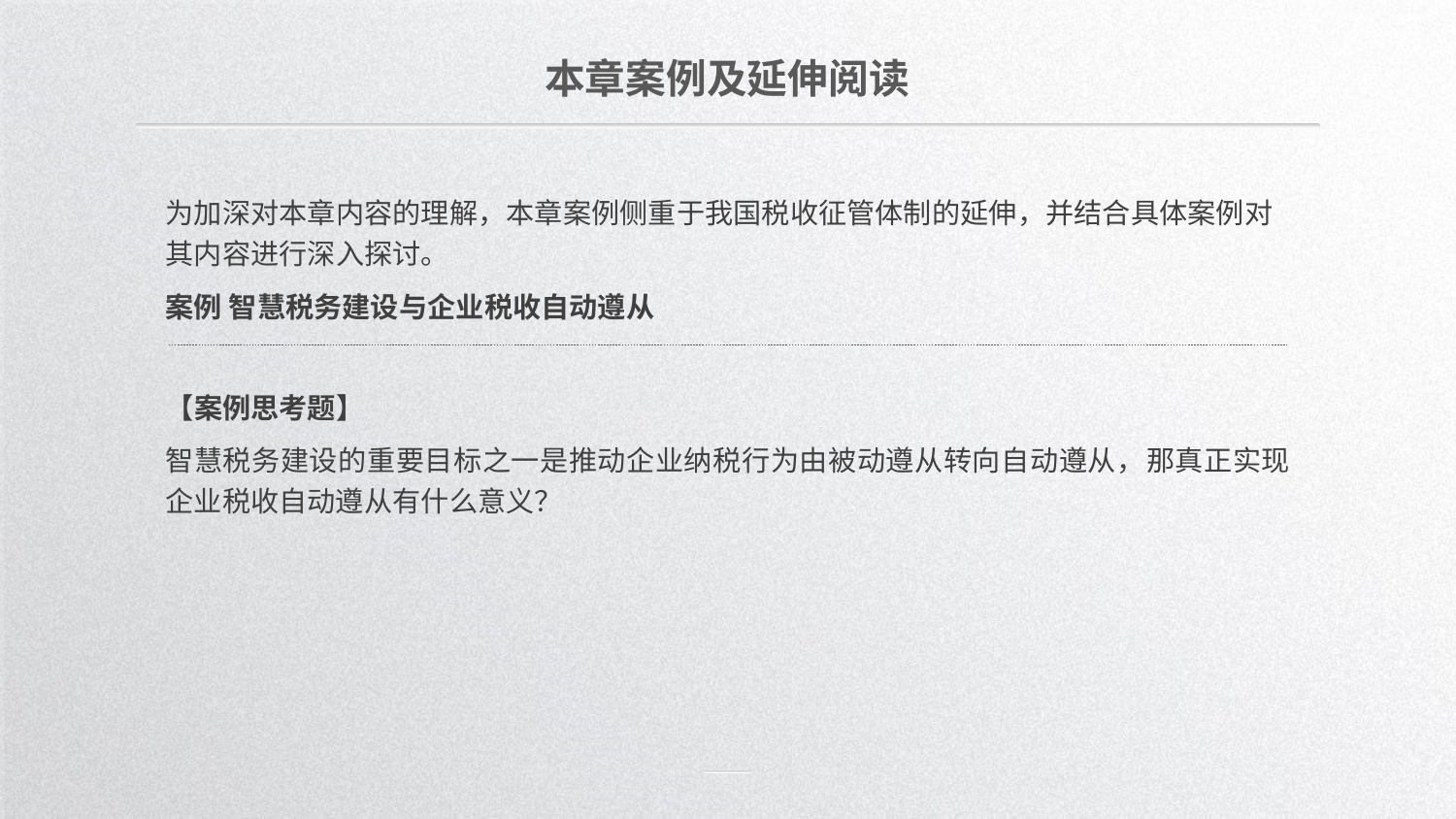

本章案例及延伸阅读
为加深对本章内容的理解，本章案例侧重于我国税收征管体制的延伸，并结合具体案例对其内容进行深入探讨。
案例 智慧税务建设与企业税收自动遵从
【案例思考题】
智慧税务建设的重要目标之一是推动企业纳税行为由被动遵从转向自动遵从，那真正实现企业税收自动遵从有什么意义？